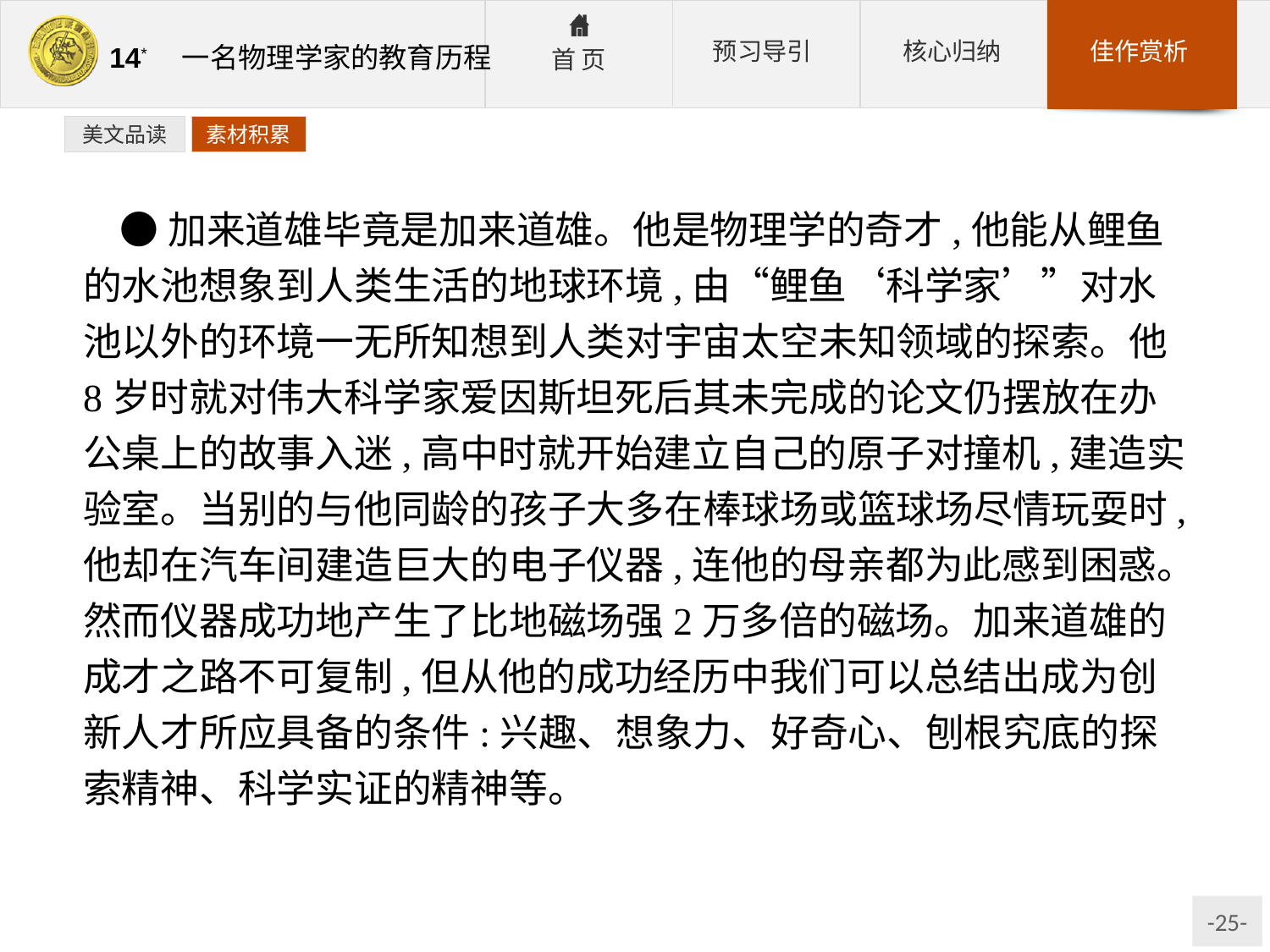

美文品读
素材积累
●加来道雄毕竟是加来道雄。他是物理学的奇才,他能从鲤鱼的水池想象到人类生活的地球环境,由“鲤鱼‘科学家’”对水池以外的环境一无所知想到人类对宇宙太空未知领域的探索。他8岁时就对伟大科学家爱因斯坦死后其未完成的论文仍摆放在办公桌上的故事入迷,高中时就开始建立自己的原子对撞机,建造实验室。当别的与他同龄的孩子大多在棒球场或篮球场尽情玩耍时,他却在汽车间建造巨大的电子仪器,连他的母亲都为此感到困惑。然而仪器成功地产生了比地磁场强2万多倍的磁场。加来道雄的成才之路不可复制,但从他的成功经历中我们可以总结出成为创新人才所应具备的条件:兴趣、想象力、好奇心、刨根究底的探索精神、科学实证的精神等。